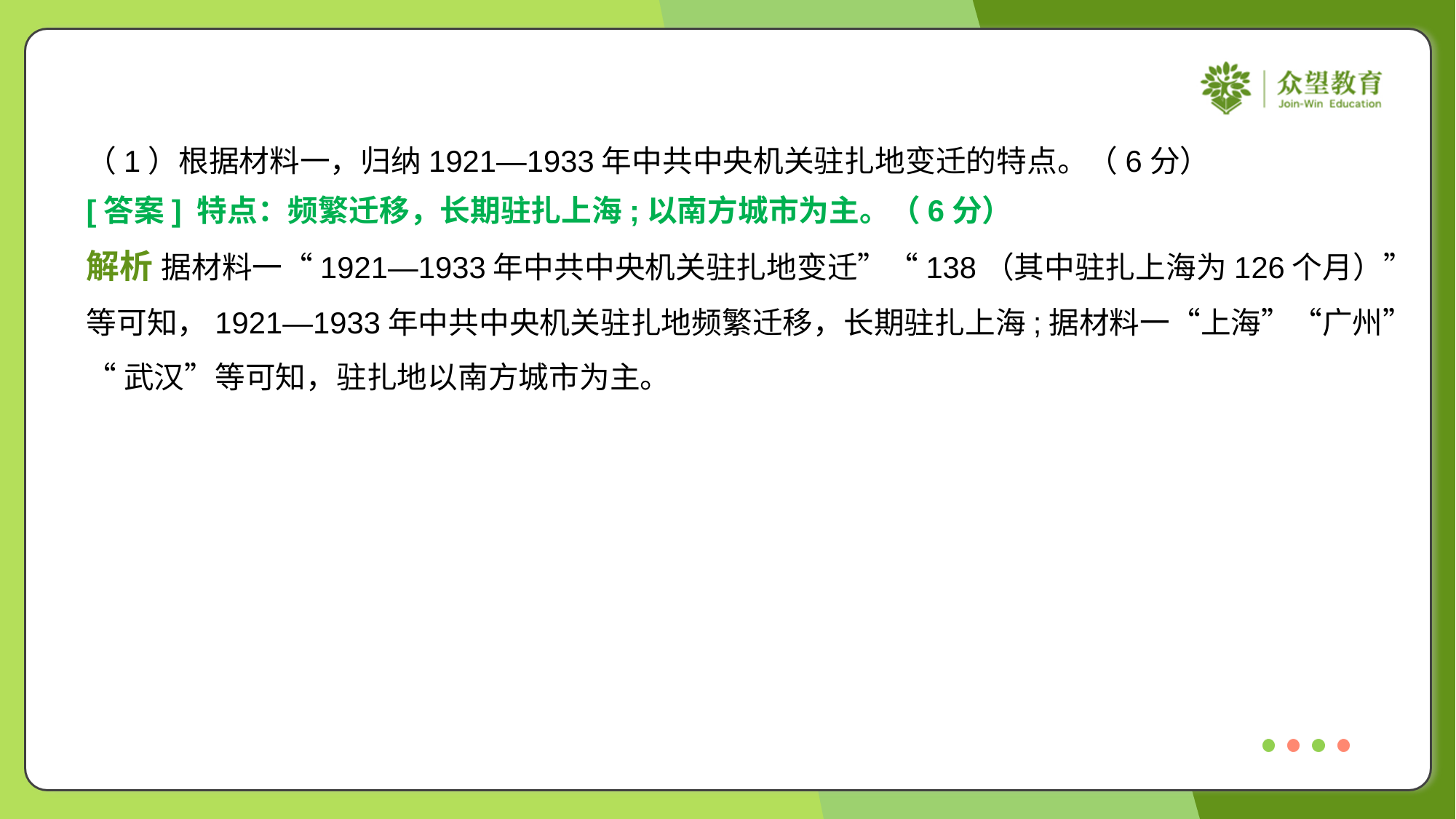

（1）根据材料一，归纳1921—1933年中共中央机关驻扎地变迁的特点。（6分）
[答案] 特点：频繁迁移，长期驻扎上海;以南方城市为主。（6分）
解析 据材料一“1921—1933年中共中央机关驻扎地变迁”“138（其中驻扎上海为126个月）”
等可知，1921—1933年中共中央机关驻扎地频繁迁移，长期驻扎上海;据材料一“上海”“广州”
“武汉”等可知，驻扎地以南方城市为主。